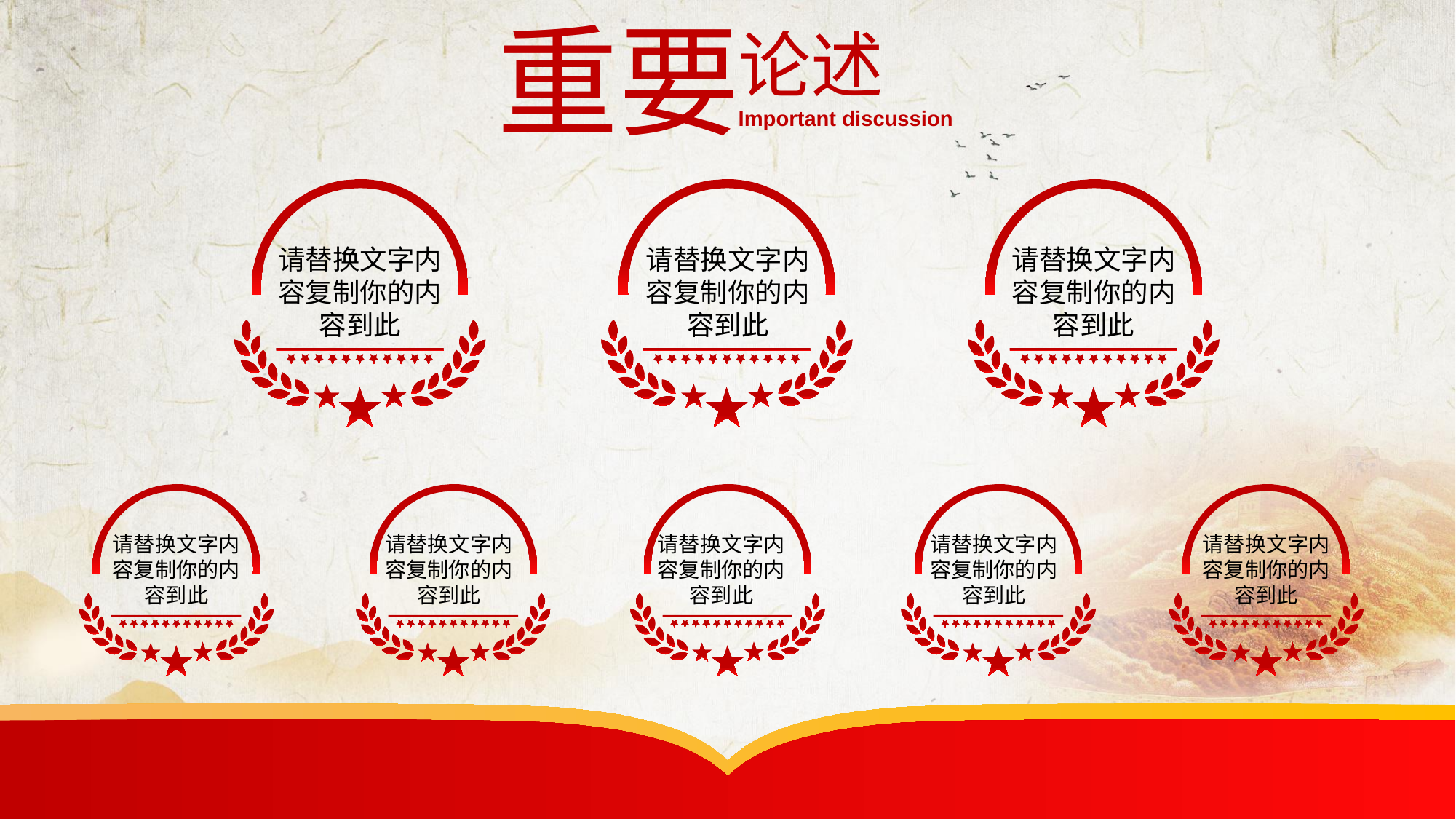

重要
论述
Important discussion

请替换文字内容复制你的内容到此
请替换文字内容复制你的内容到此
请替换文字内容复制你的内容到此

请替换文字内容复制你的内容到此
请替换文字内容复制你的内容到此
请替换文字内容复制你的内容到此
请替换文字内容复制你的内容到此
请替换文字内容复制你的内容到此